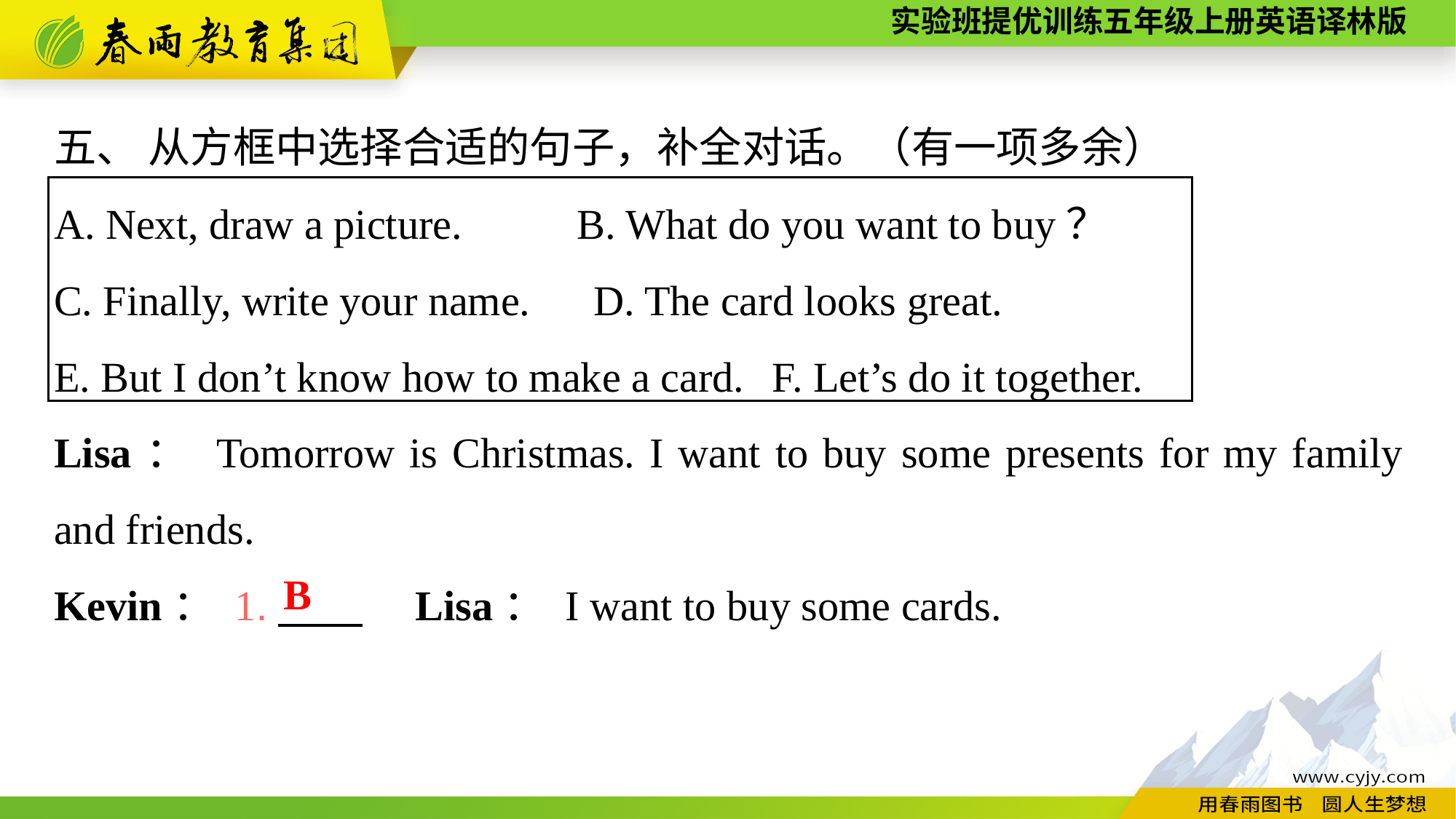

五、 从方框中选择合适的句子，补全对话。（有一项多余）
A. Next, draw a picture.　 　B. What do you want to buy？
C. Finally, write your name.　D. The card looks great.
E. But I don’t know how to make a card.      F. Let’s do it together.
Lisa： Tomorrow is Christmas. I want to buy some presents for my family and friends.
Kevin： 1.　　　Lisa： I want to buy some cards.

B